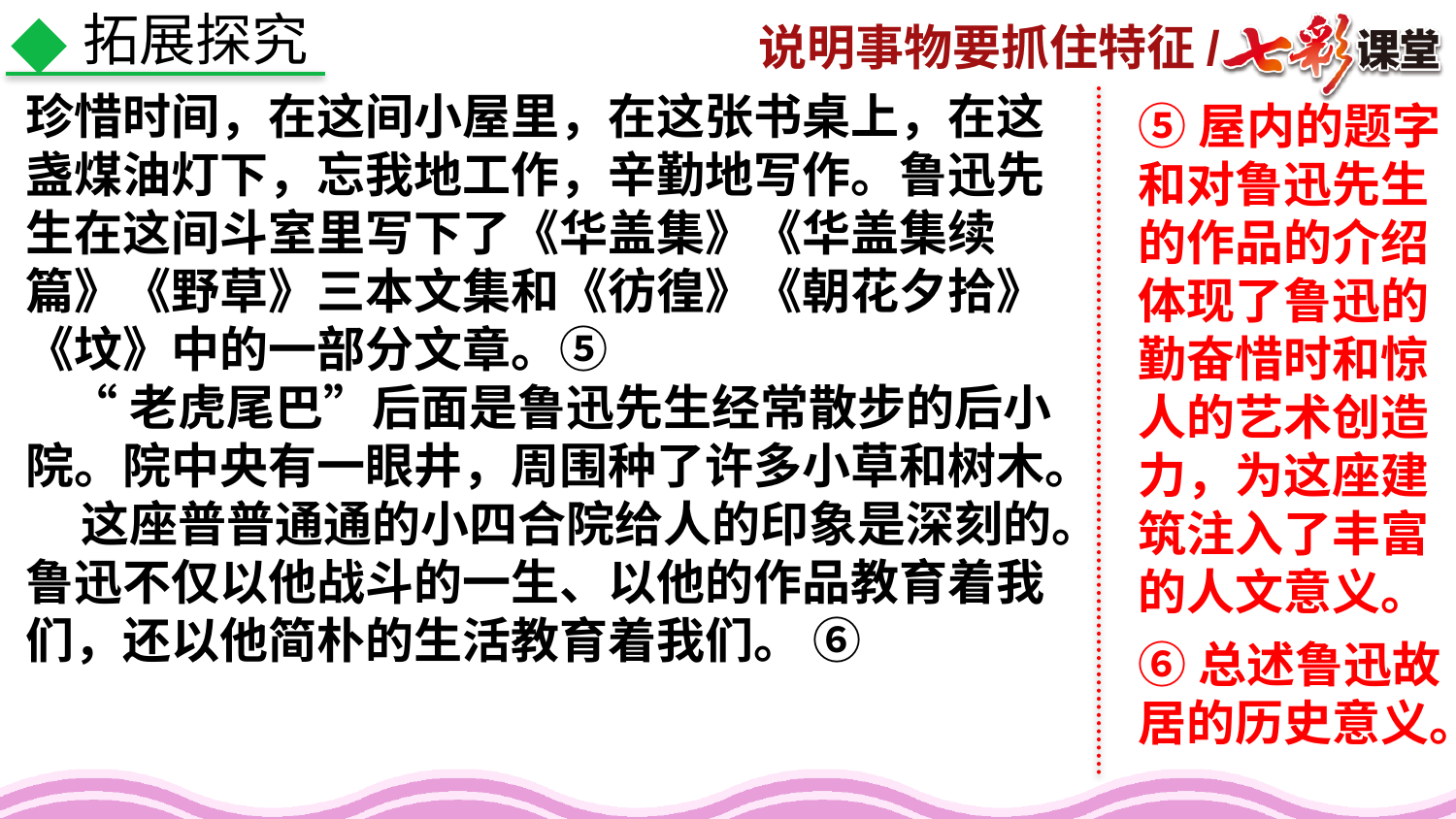

拓展探究

珍惜时间，在这间小屋里，在这张书桌上，在这盏煤油灯下，忘我地工作，辛勤地写作。鲁迅先生在这间斗室里写下了《华盖集》《华盖集续篇》《野草》三本文集和《彷徨》《朝花夕拾》《坟》中的一部分文章。⑤
    “老虎尾巴”后面是鲁迅先生经常散步的后小院。院中央有一眼井，周围种了许多小草和树木。
    这座普普通通的小四合院给人的印象是深刻的。鲁迅不仅以他战斗的一生、以他的作品教育着我们，还以他简朴的生活教育着我们。 ⑥
⑤屋内的题字和对鲁迅先生的作品的介绍体现了鲁迅的勤奋惜时和惊人的艺术创造力，为这座建筑注入了丰富的人文意义。
⑥总述鲁迅故居的历史意义。